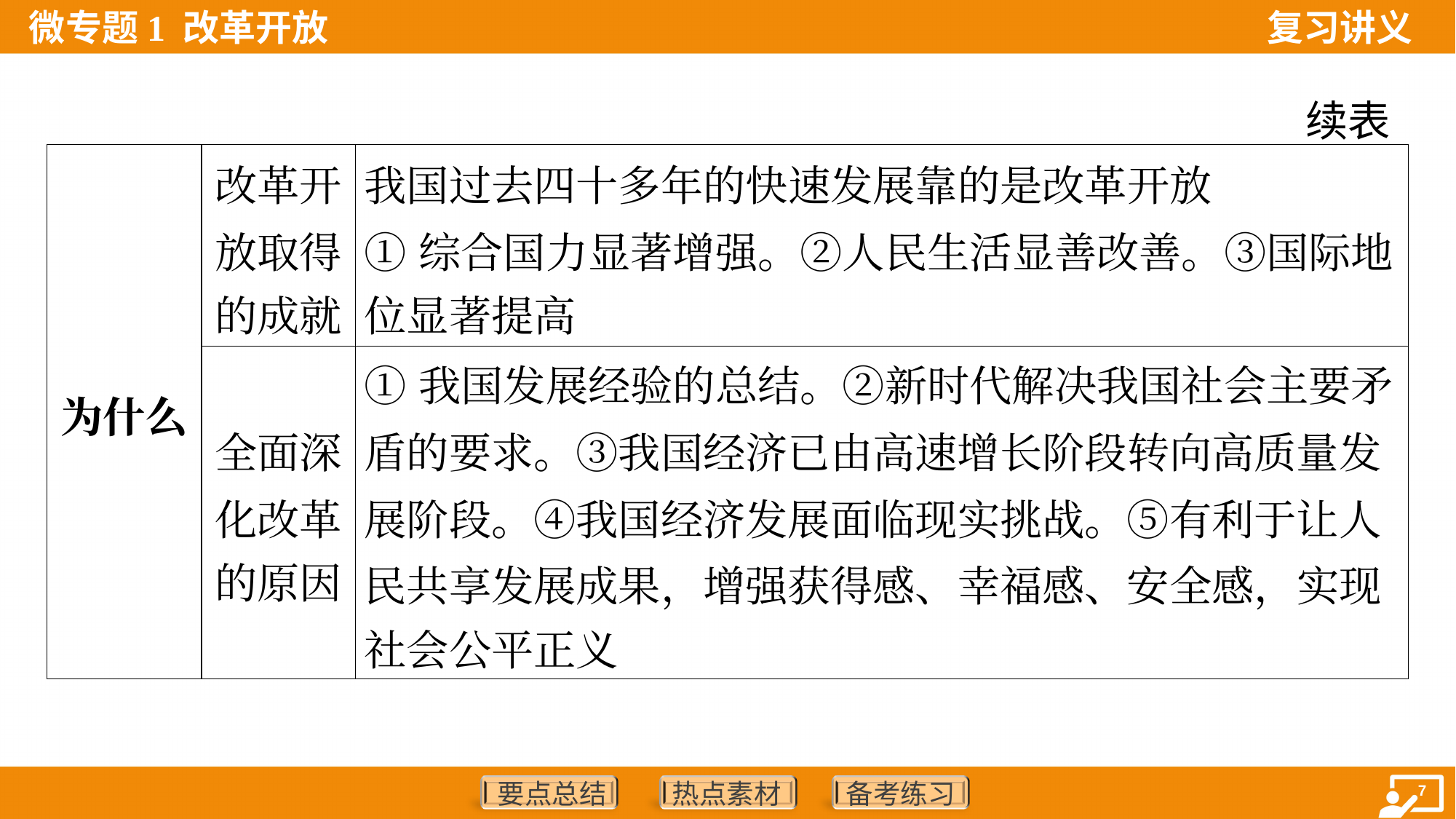

续表
| 为什么 | 改革开 放取得 的成就 | 我国过去四十多年的快速发展靠的是改革开放 ①综合国力显著增强。②人民生活显善改善。③国际地 位显著提高 |  |
| --- | --- | --- | --- |
|  | 全面深 化改革 的原因 | ①我国发展经验的总结。②新时代解决我国社会主要矛 盾的要求。③我国经济已由高速增长阶段转向高质量发 展阶段。④我国经济发展面临现实挑战。⑤有利于让人 民共享发展成果，增强获得感、幸福感、安全感，实现 社会公平正义 |  |